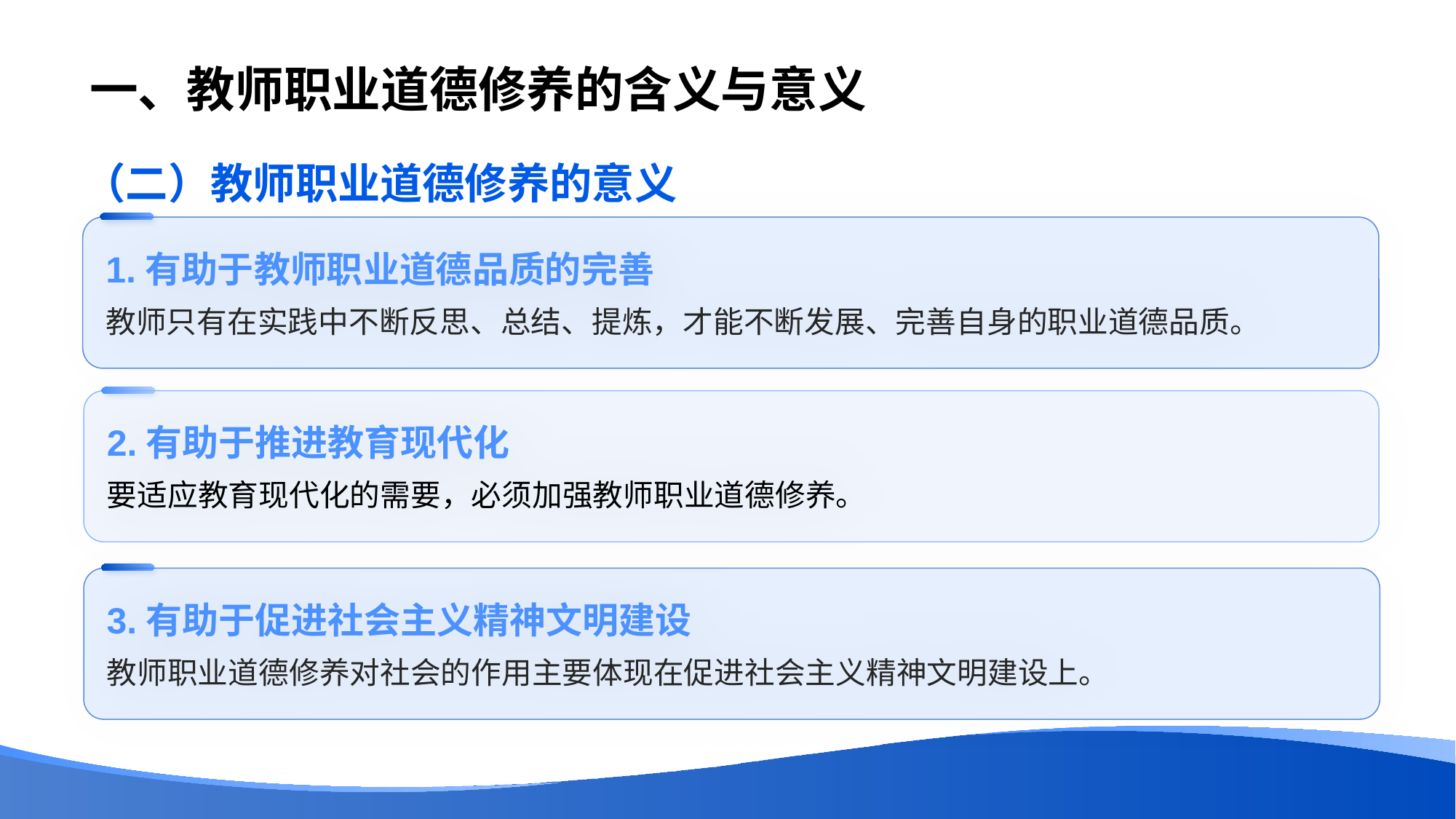

# 一、教师职业道德修养的含义与意义
（二）教师职业道德修养的意义

1.有助于教师职业道德品质的完善
教师只有在实践中不断反思、总结、提炼，才能不断发展、完善自身的职业道德品质。

2.有助于推进教育现代化
要适应教育现代化的需要，必须加强教师职业道德修养。

3.有助于促进社会主义精神文明建设
教师职业道德修养对社会的作用主要体现在促进社会主义精神文明建设上。